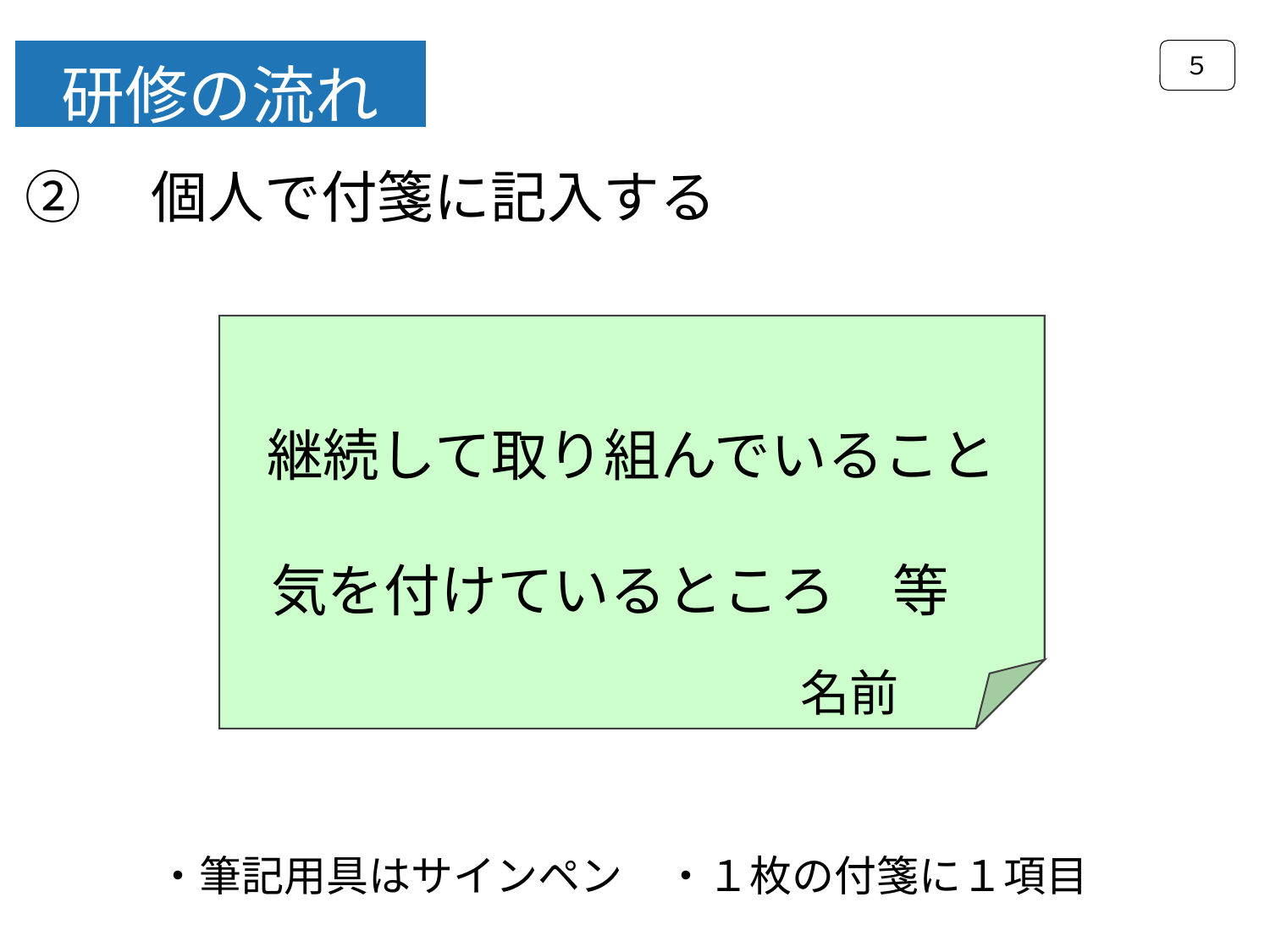

５
研修の流れ
②　個人で付箋に記入する

継続して取り組んでいること

  気を付けているところ　等

名前
・筆記用具はサインペン　・１枚の付箋に１項目